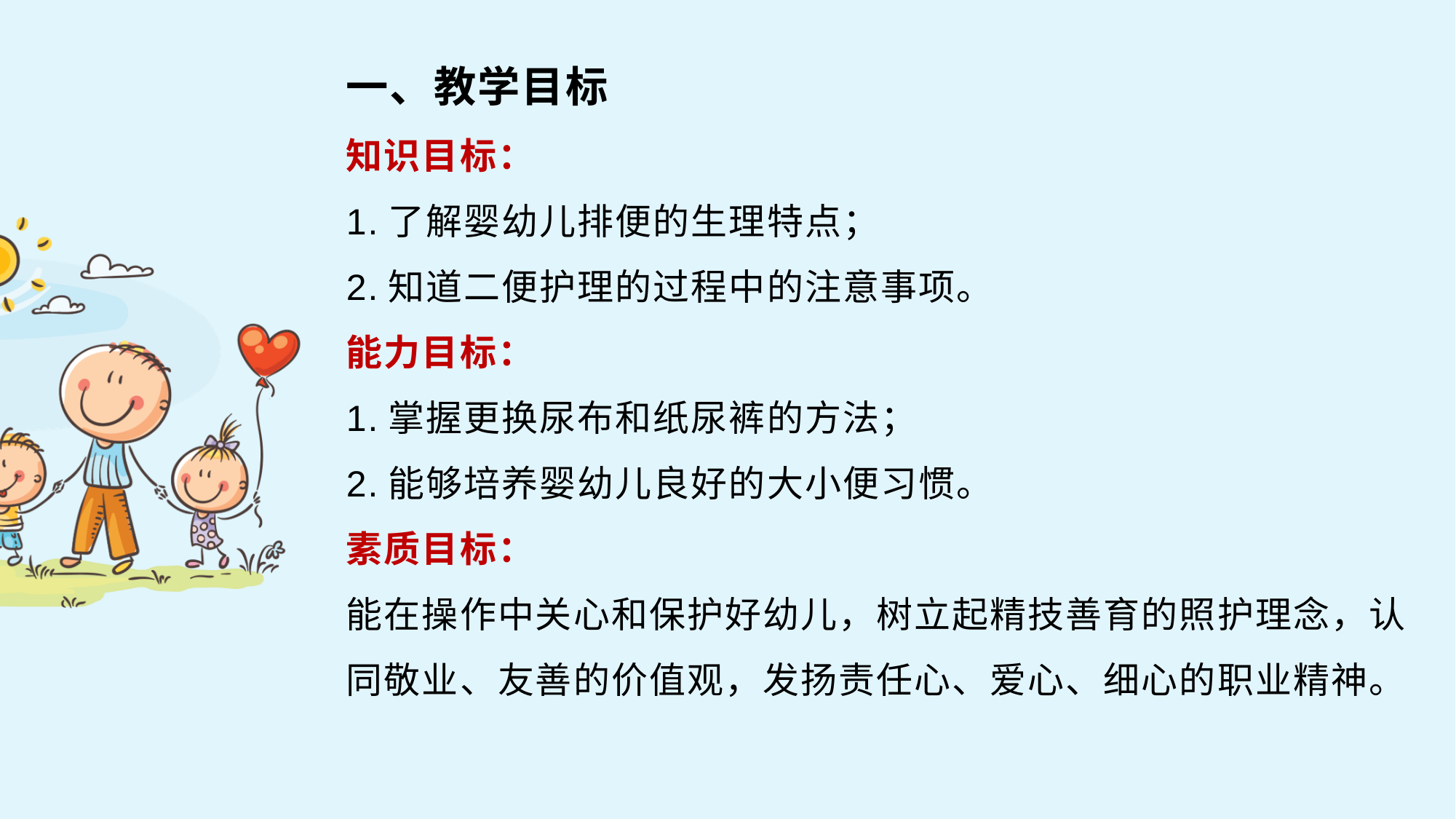

一、教学目标
知识目标：
1.了解婴幼儿排便的生理特点；
2.知道二便护理的过程中的注意事项。
能力目标：
1.掌握更换尿布和纸尿裤的方法；
2.能够培养婴幼儿良好的大小便习惯。
素质目标：
能在操作中关心和保护好幼儿，树立起精技善育的照护理念，认同敬业、友善的价值观，发扬责任心、爱心、细心的职业精神。